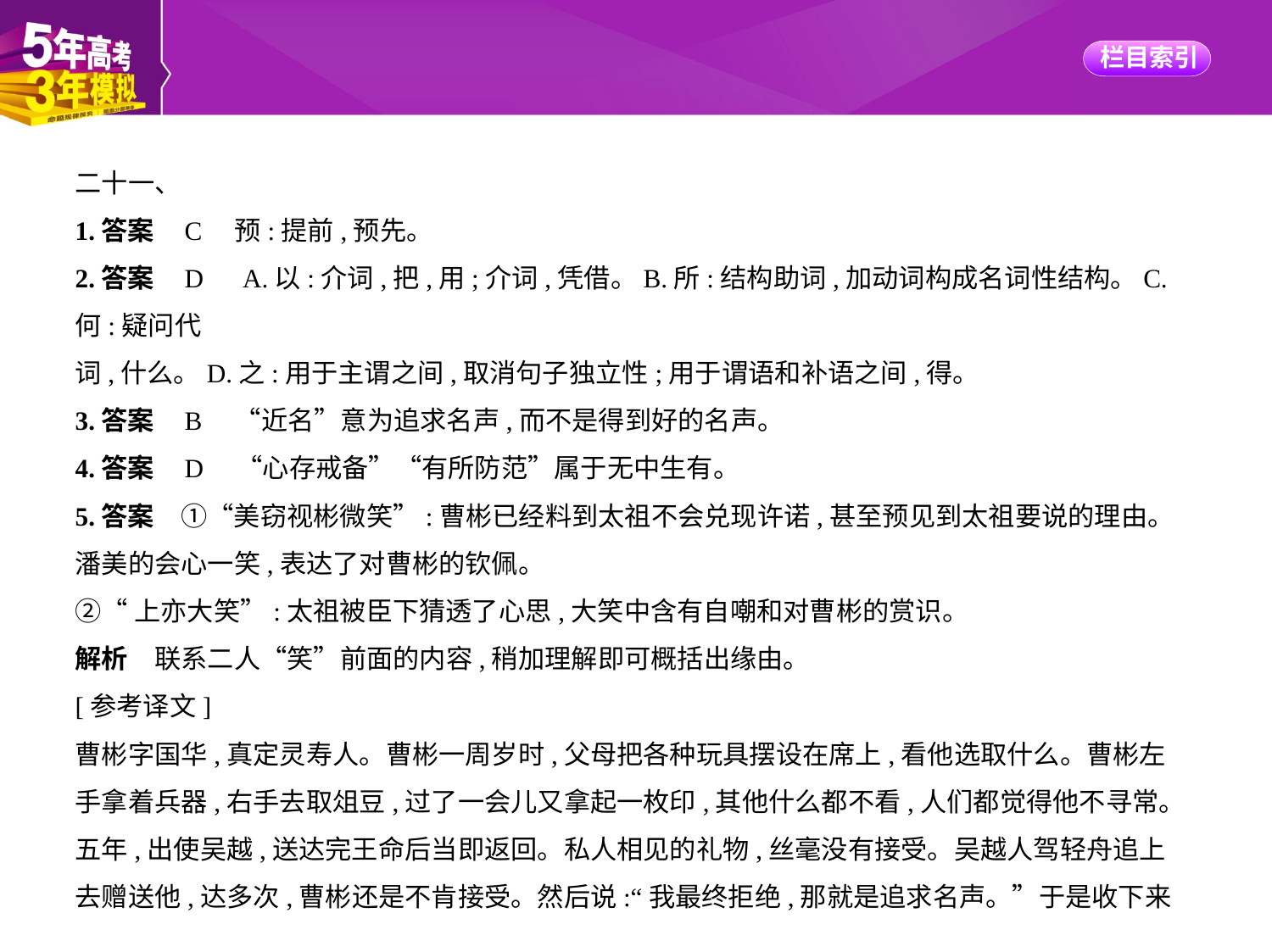

二十一、
1.答案    C　预:提前,预先。
2.答案    D　A.以:介词,把,用;介词,凭借。B.所:结构助词,加动词构成名词性结构。C.何:疑问代
词,什么。D.之:用于主谓之间,取消句子独立性;用于谓语和补语之间,得。
3.答案    B　“近名”意为追求名声,而不是得到好的名声。
4.答案    D　“心存戒备”“有所防范”属于无中生有。
5.答案　①“美窃视彬微笑”:曹彬已经料到太祖不会兑现许诺,甚至预见到太祖要说的理由。
潘美的会心一笑,表达了对曹彬的钦佩。
②“上亦大笑”:太祖被臣下猜透了心思,大笑中含有自嘲和对曹彬的赏识。
解析　联系二人“笑”前面的内容,稍加理解即可概括出缘由。
[参考译文]
曹彬字国华,真定灵寿人。曹彬一周岁时,父母把各种玩具摆设在席上,看他选取什么。曹彬左
手拿着兵器,右手去取俎豆,过了一会儿又拿起一枚印,其他什么都不看,人们都觉得他不寻常。
五年,出使吴越,送达完王命后当即返回。私人相见的礼物,丝毫没有接受。吴越人驾轻舟追上
去赠送他,达多次,曹彬还是不肯接受。然后说:“我最终拒绝,那就是追求名声。”于是收下来